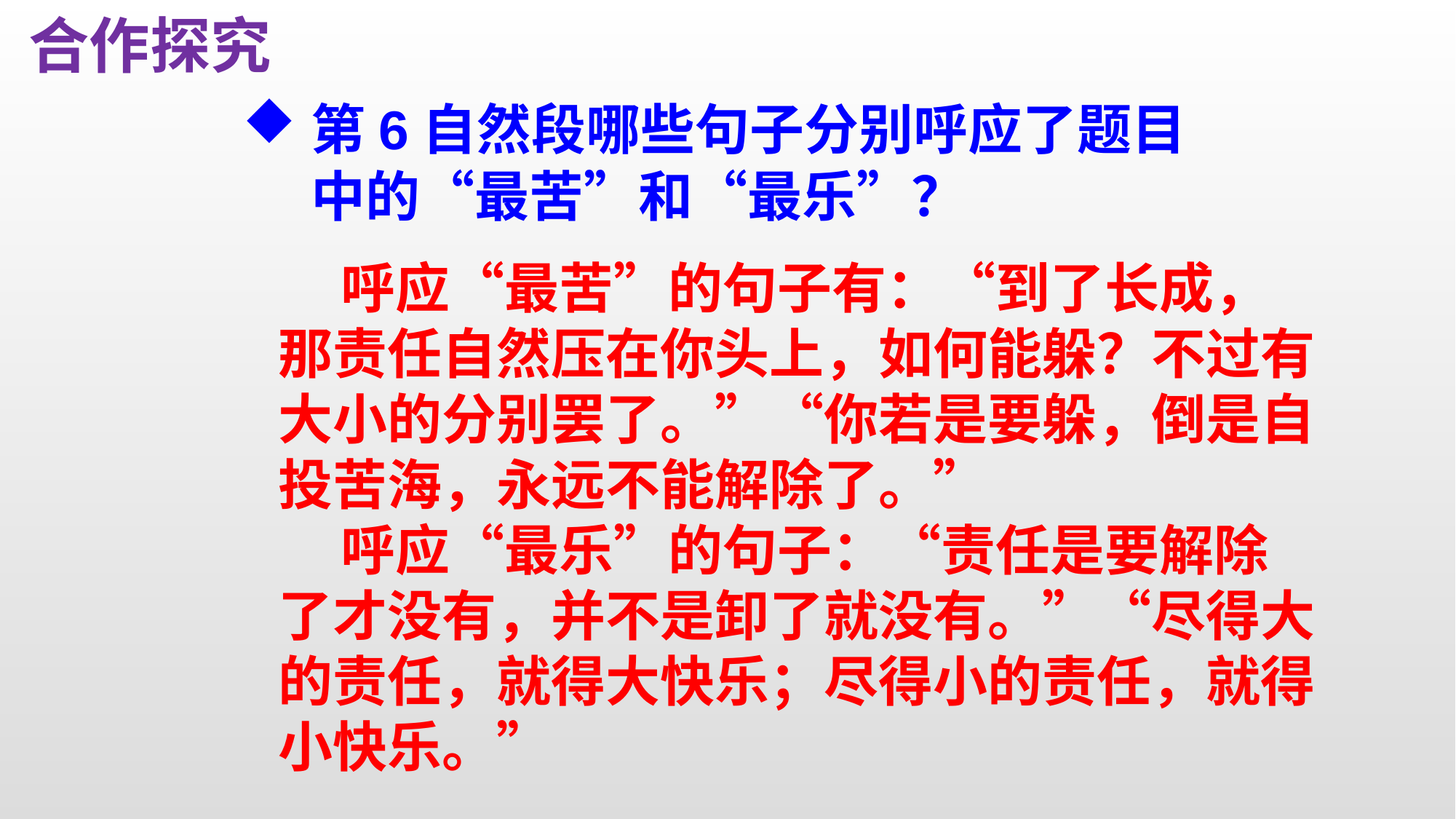

合作探究
第6自然段哪些句子分别呼应了题目中的“最苦”和“最乐”？
    呼应“最苦”的句子有：“到了长成，那责任自然压在你头上，如何能躲？不过有大小的分别罢了。”“你若是要躲，倒是自投苦海，永远不能解除了。”
    呼应“最乐”的句子：“责任是要解除了才没有，并不是卸了就没有。”“尽得大的责任，就得大快乐；尽得小的责任，就得小快乐。”